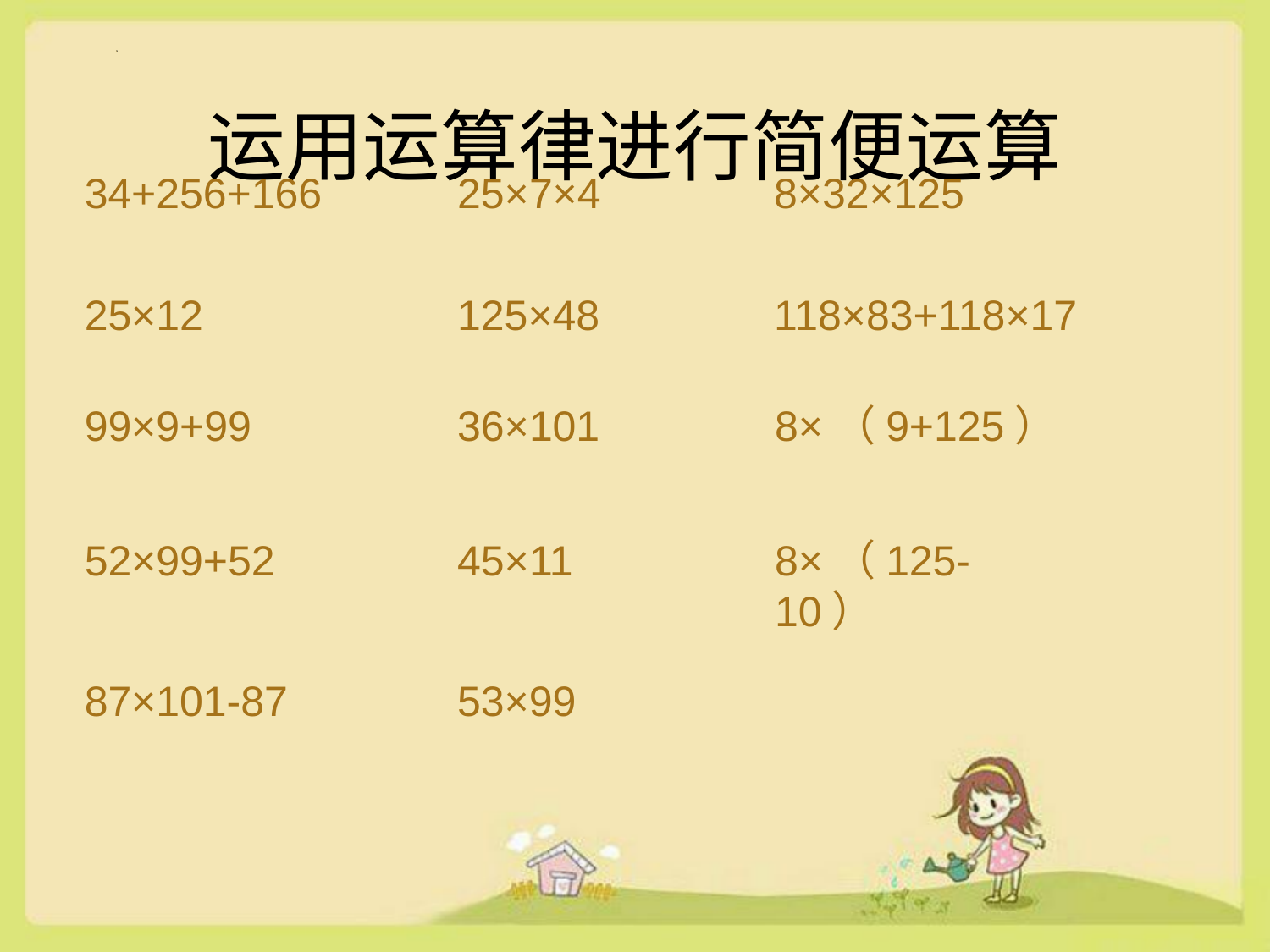

# 运用运算律进行简便运算
34+256+166
25×7×4
8×32×125
25×12
125×48
118×83+118×17
99×9+99
36×101
8×（9+125）
52×99+52
45×11
8×（125-10）
87×101-87
53×99